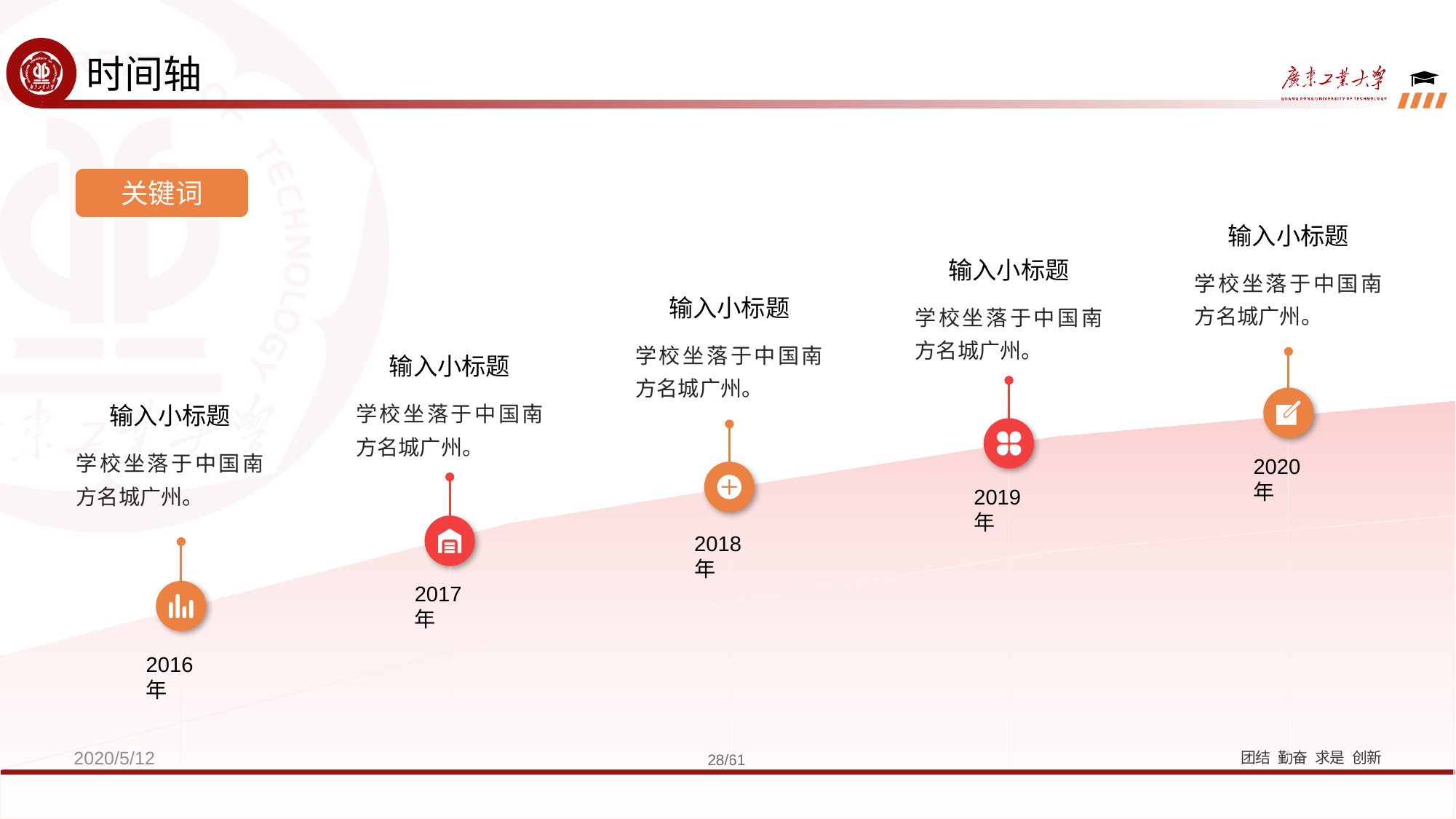

时间轴
关键词
输入小标题
学校坐落于中国南方名城广州。
输入小标题
学校坐落于中国南方名城广州。
输入小标题
学校坐落于中国南方名城广州。
输入小标题
学校坐落于中国南方名城广州。

2020年

2019年
输入小标题
学校坐落于中国南方名城广州。

2018年

2017年

2016年